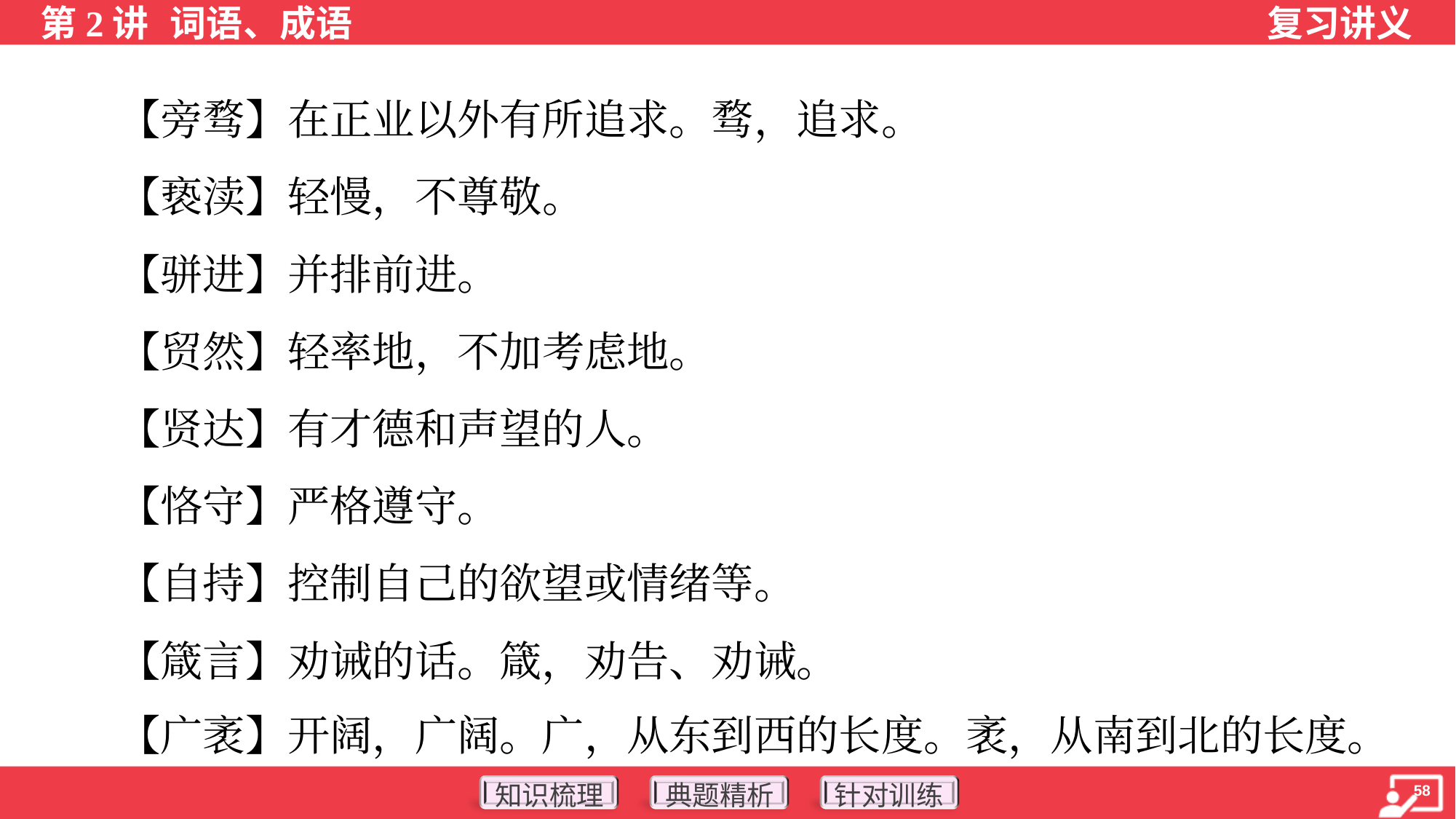

【旁骛】在正业以外有所追求。骛，追求。
    【亵渎】轻慢，不尊敬。
    【骈进】并排前进。
    【贸然】轻率地，不加考虑地。
    【贤达】有才德和声望的人。
    【恪守】严格遵守。
    【自持】控制自己的欲望或情绪等。
    【箴言】劝诫的话。箴，劝告、劝诫。
    【广袤】开阔，广阔。广，从东到西的长度。袤，从南到北的长度。